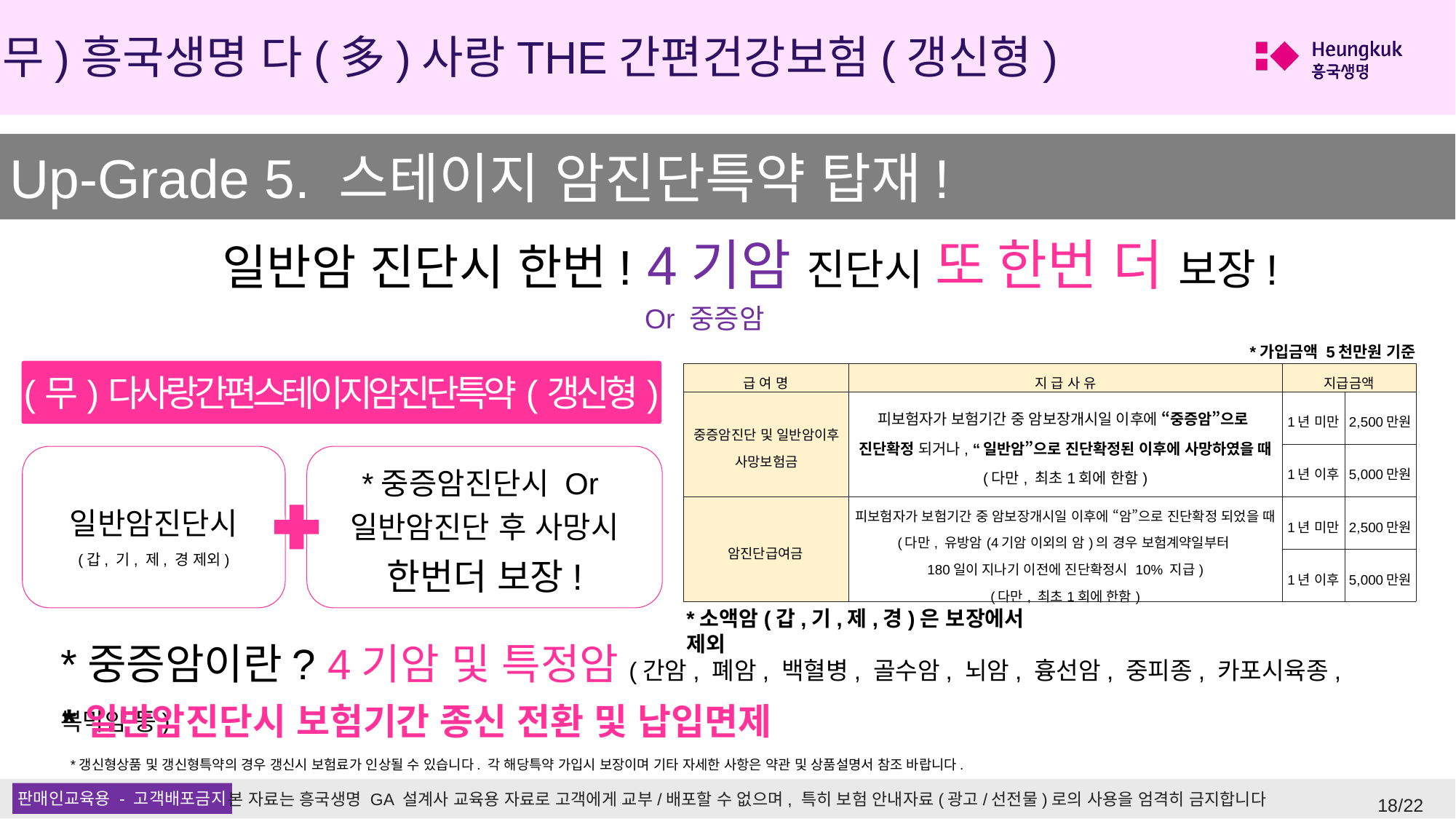

(무)흥국생명 다(多)사랑THE간편건강보험(갱신형)
Up-Grade 5. 스테이지 암진단특약 탑재!
일반암 진단시 한번! 4기암 진단시 또 한번 더 보장!
Or 중증암
*가입금액 5천만원 기준
(무)다사랑간편스테이지암진단특약(갱신형)
| 급 여 명 | 지 급 사 유 | 지급금액 |  |
| --- | --- | --- | --- |
| 중증암진단 및 일반암이후 사망보험금 | 피보험자가 보험기간 중 암보장개시일 이후에 “중증암”으로 진단확정 되거나, “일반암”으로 진단확정된 이후에 사망하였을 때 (다만, 최초1회에 한함) | 1년 미만 | 2,500만원 |
|  |  | 1년 이후 | 5,000만원 |
| 암진단급여금 | 피보험자가 보험기간 중 암보장개시일 이후에 “암”으로 진단확정 되었을 때 (다만, 유방암(4기암 이외의 암)의 경우 보험계약일부터 180일이 지나기 이전에 진단확정시 10% 지급) (다만, 최초1회에 한함) | 1년 미만 | 2,500만원 |
|  |  | 1년 이후 | 5,000만원 |
일반암진단시
(갑, 기, 제, 경 제외)
*중증암진단시 Or
일반암진단 후 사망시
한번더 보장!

*소액암(갑,기,제,경)은 보장에서 제외
*중증암이란? 4기암 및 특정암(간암, 폐암, 백혈병, 골수암, 뇌암, 흉선암, 중피종, 카포시육종, 복막암 등)
*일반암진단시 보험기간 종신 전환 및 납입면제
*갱신형상품 및 갱신형특약의 경우 갱신시 보험료가 인상될 수 있습니다. 각 해당특약 가입시 보장이며 기타 자세한 사항은 약관 및 상품설명서 참조 바랍니다.
18/22